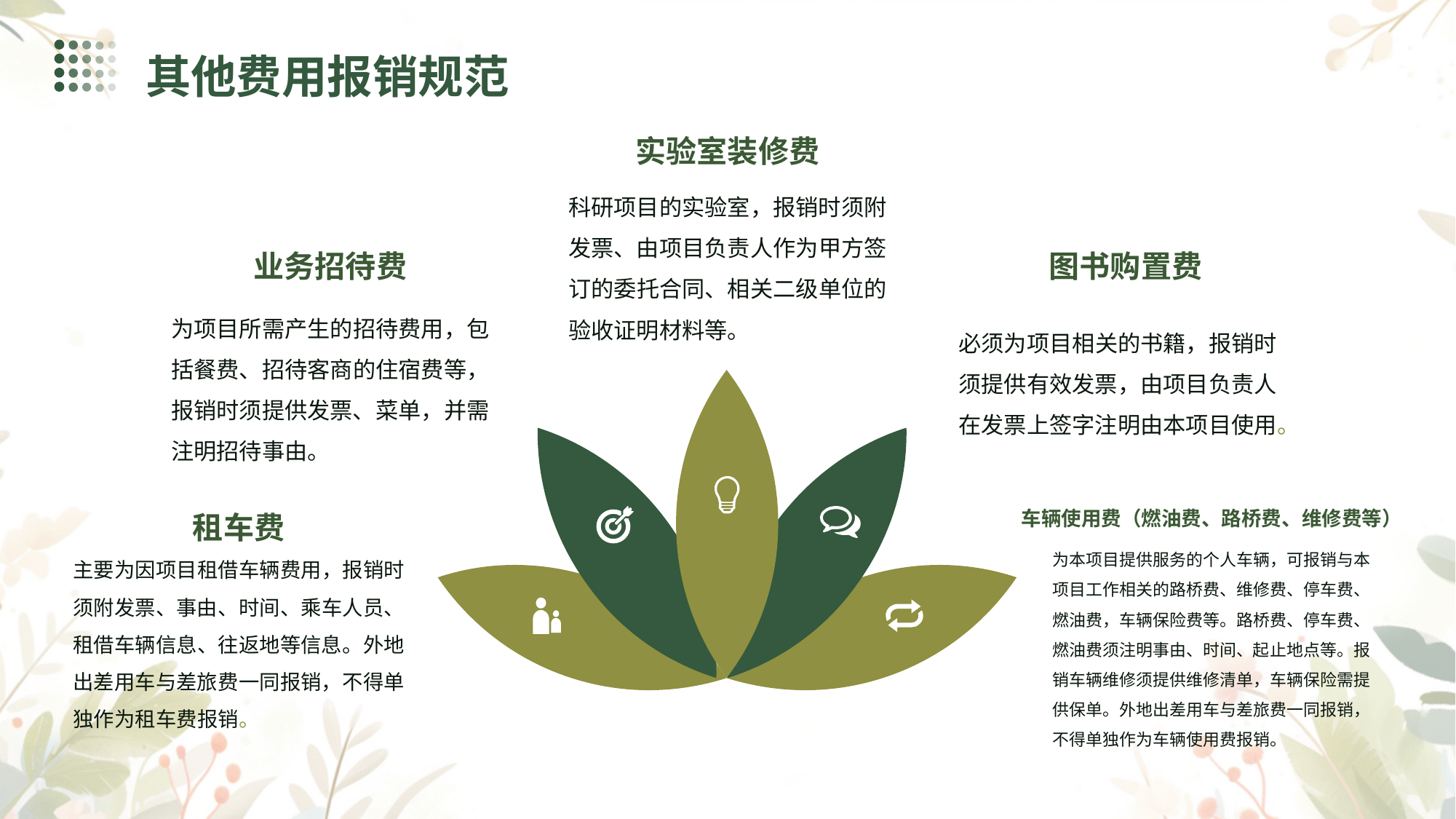

其他费用报销规范

实验室装修费
科研项目的实验室，报销时须附发票、由项目负责人作为甲方签订的委托合同、相关二级单位的验收证明材料等。
业务招待费
图书购置费
必须为项目相关的书籍，报销时须提供有效发票，由项目负责人在发票上签字注明由本项目使用。
为项目所需产生的招待费用，包括餐费、招待客商的住宿费等，报销时须提供发票、菜单，并需注明招待事由。

租车费
车辆使用费（燃油费、路桥费、维修费等）

为本项目提供服务的个人车辆，可报销与本项目工作相关的路桥费、维修费、停车费、燃油费，车辆保险费等。路桥费、停车费、燃油费须注明事由、时间、起止地点等。报销车辆维修须提供维修清单，车辆保险需提供保单。外地出差用车与差旅费一同报销，不得单独作为车辆使用费报销。
主要为因项目租借车辆费用，报销时须附发票、事由、时间、乘车人员、租借车辆信息、往返地等信息。外地出差用车与差旅费一同报销，不得单独作为租车费报销。